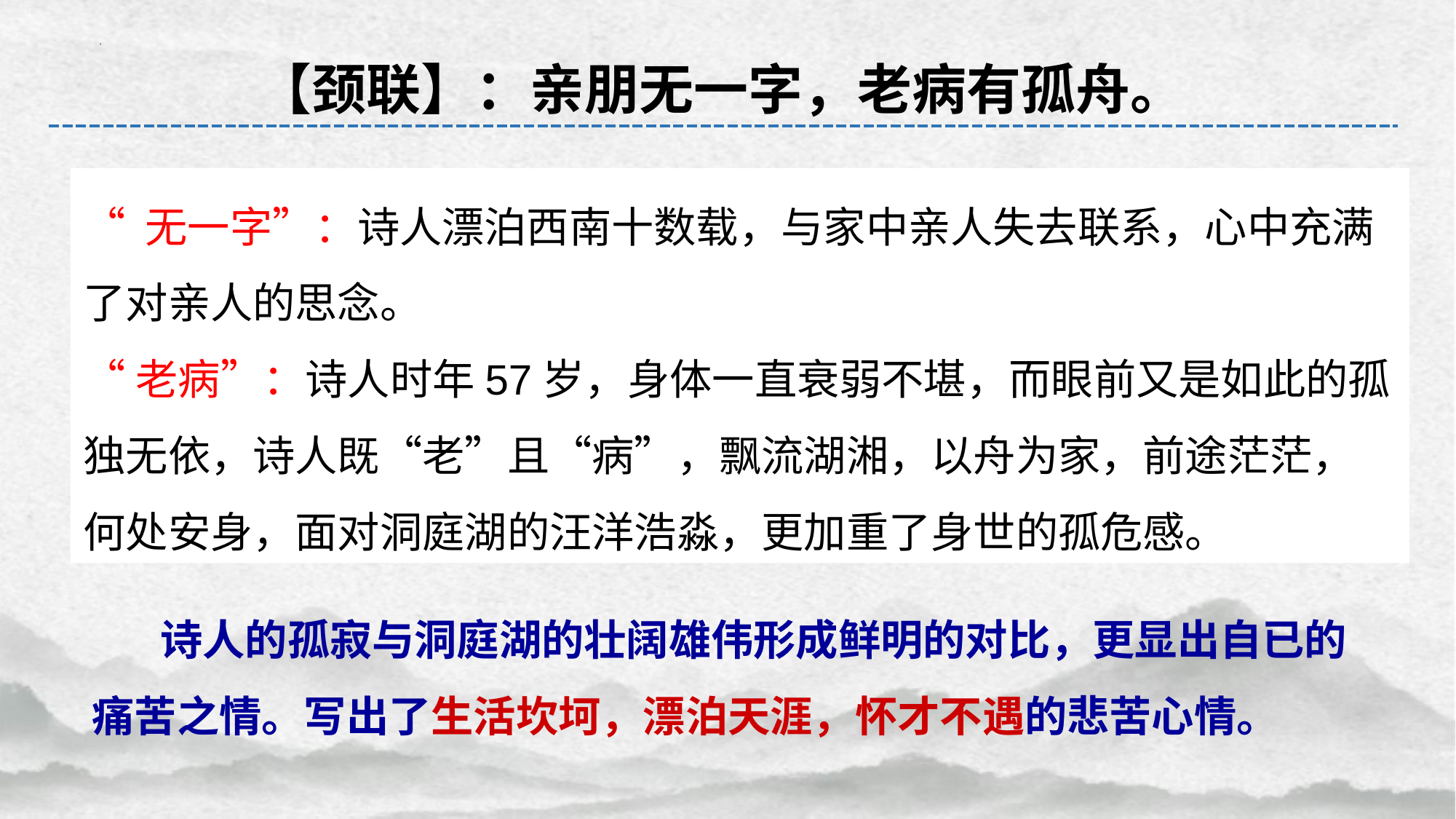

【颈联】：亲朋无一字，老病有孤舟。
“ 无一字”：诗人漂泊西南十数载，与家中亲人失去联系，心中充满了对亲人的思念。
“老病”：诗人时年57岁，身体一直衰弱不堪，而眼前又是如此的孤独无依，诗人既“老”且“病”，飘流湖湘，以舟为家，前途茫茫，何处安身，面对洞庭湖的汪洋浩淼，更加重了身世的孤危感。
      诗人的孤寂与洞庭湖的壮阔雄伟形成鲜明的对比，更显出自已的痛苦之情。写出了生活坎坷，漂泊天涯，怀才不遇的悲苦心情。